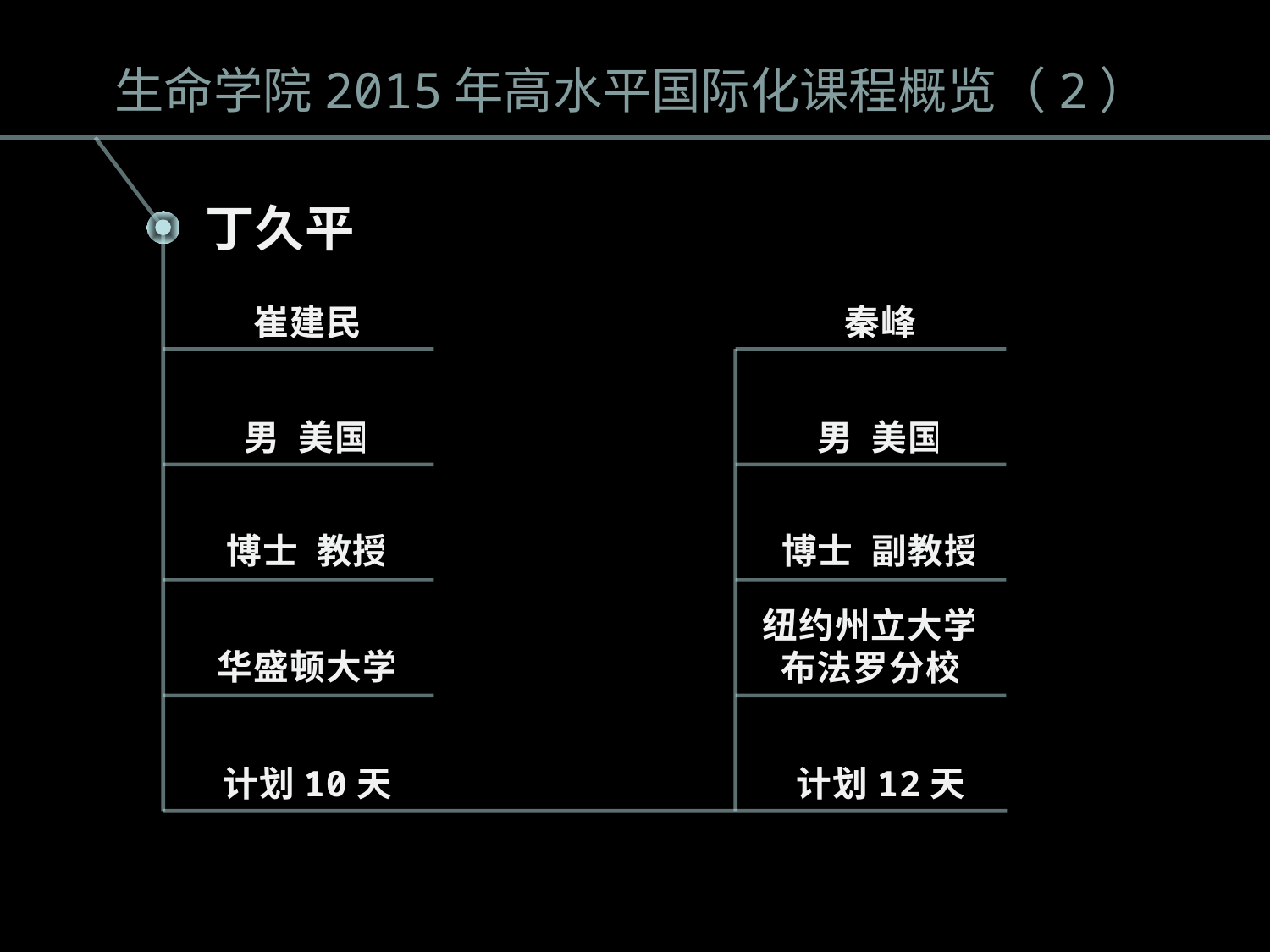

生命学院2015年高水平国际化课程概览（2）

丁久平
崔建民
秦峰
男  美国
男  美国
博士  教授
博士  副教授
纽约州立大学
布法罗分校
华盛顿大学
计划10天
计划12天